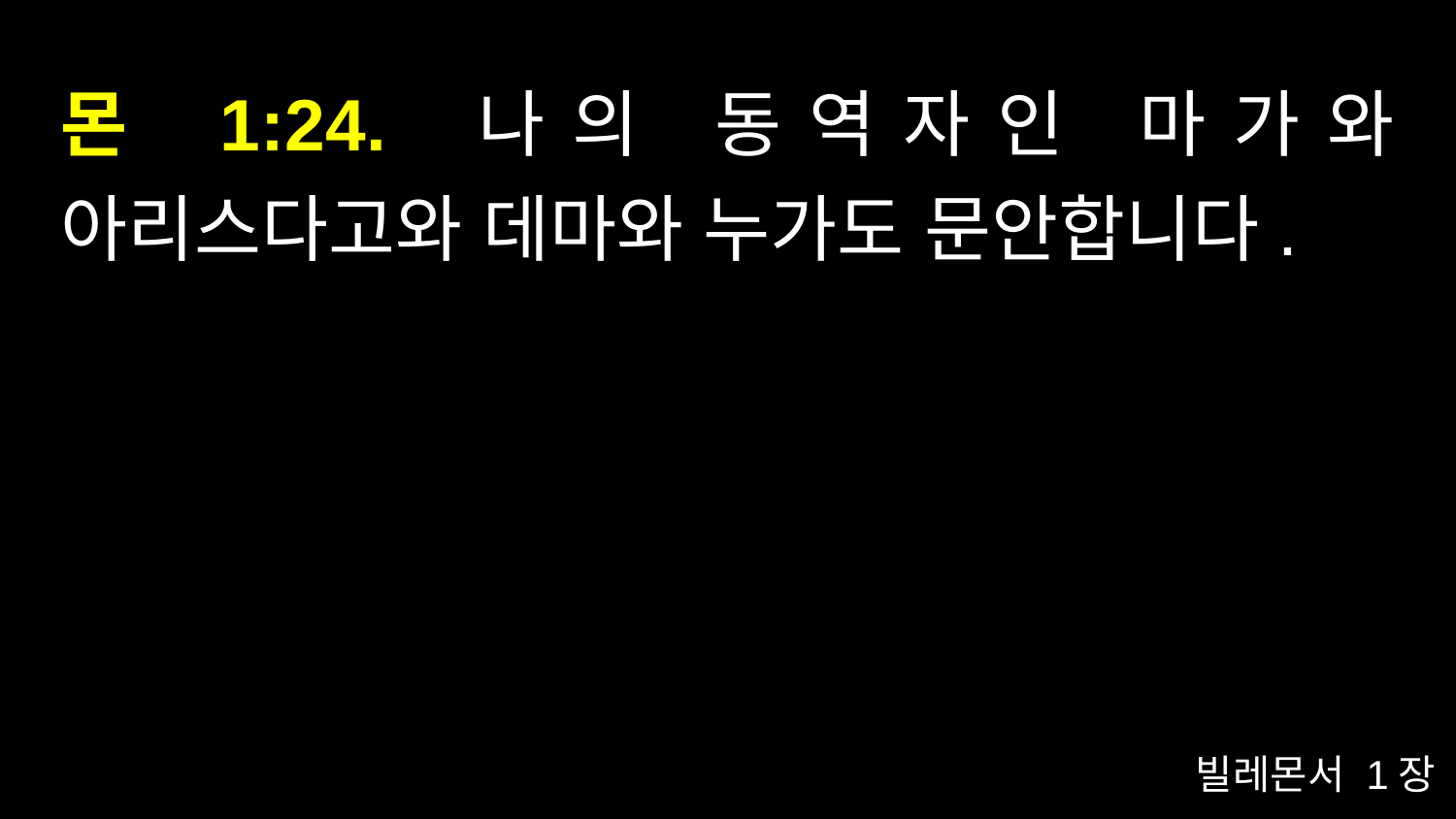

# 몬 1:24. 나의 동역자인 마가와 아리스다고와 데마와 누가도 문안합니다.
빌레몬서 1장